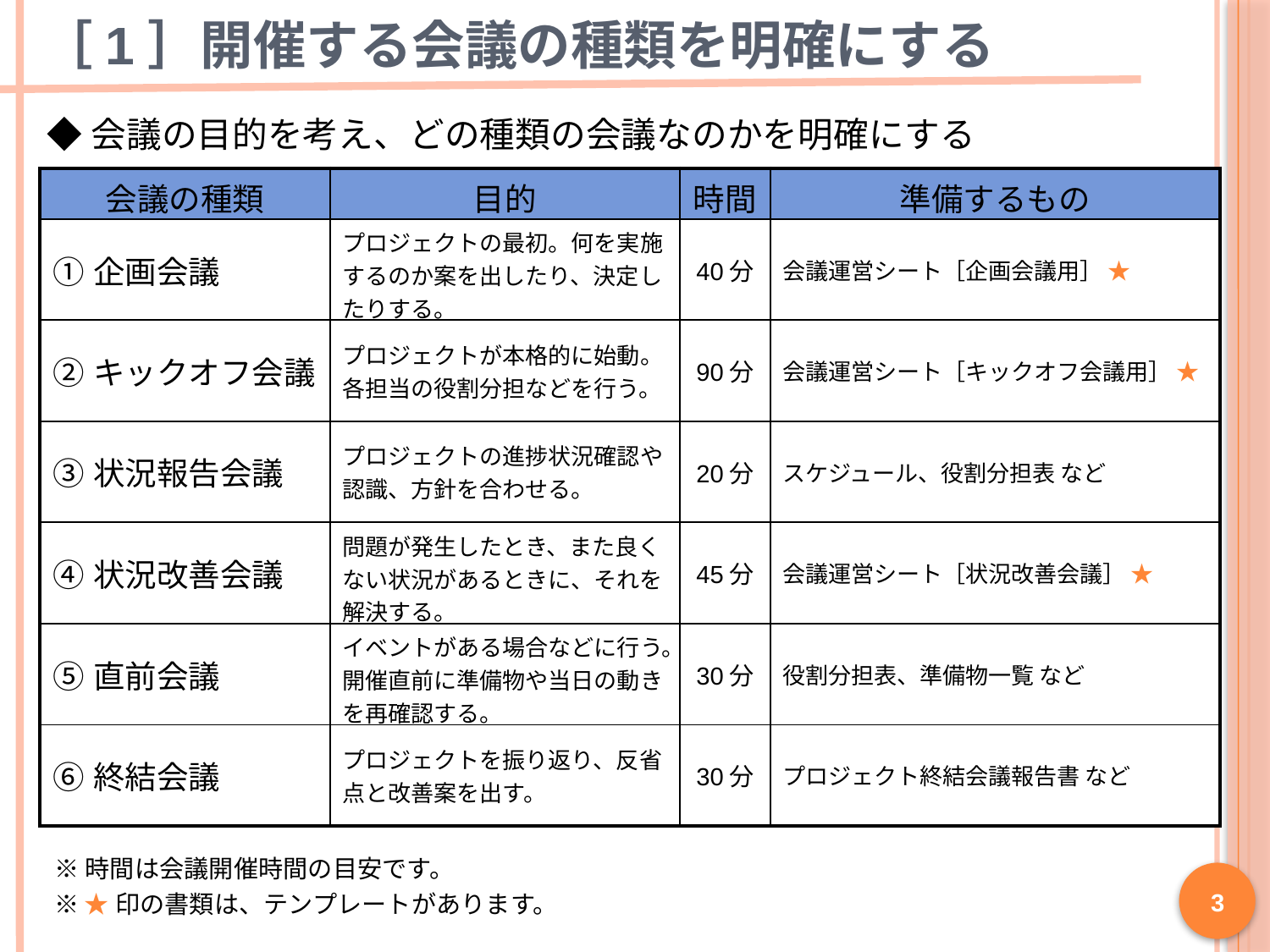

# ［1］開催する会議の種類を明確にする
◆会議の目的を考え、どの種類の会議なのかを明確にする
| 会議の種類 | 目的 | 時間 | 準備するもの |
| --- | --- | --- | --- |
| ①企画会議 | プロジェクトの最初。何を実施するのか案を出したり、決定したりする。 | 40分 | 会議運営シート［企画会議用］ ★ |
| ②キックオフ会議 | プロジェクトが本格的に始動。各担当の役割分担などを行う。 | 90分 | 会議運営シート［キックオフ会議用］ ★ |
| ③状況報告会議 | プロジェクトの進捗状況確認や認識、方針を合わせる。 | 20分 | スケジュール、役割分担表 など |
| ④状況改善会議 | 問題が発生したとき、また良くない状況があるときに、それを解決する。 | 45分 | 会議運営シート［状況改善会議］ ★ |
| ⑤直前会議 | イベントがある場合などに行う。開催直前に準備物や当日の動きを再確認する。 | 30分 | 役割分担表、準備物一覧 など |
| ⑥終結会議 | プロジェクトを振り返り、反省点と改善案を出す。 | 30分 | プロジェクト終結会議報告書 など |
※時間は会議開催時間の目安です。
※ ★印の書類は、テンプレートがあります。
3